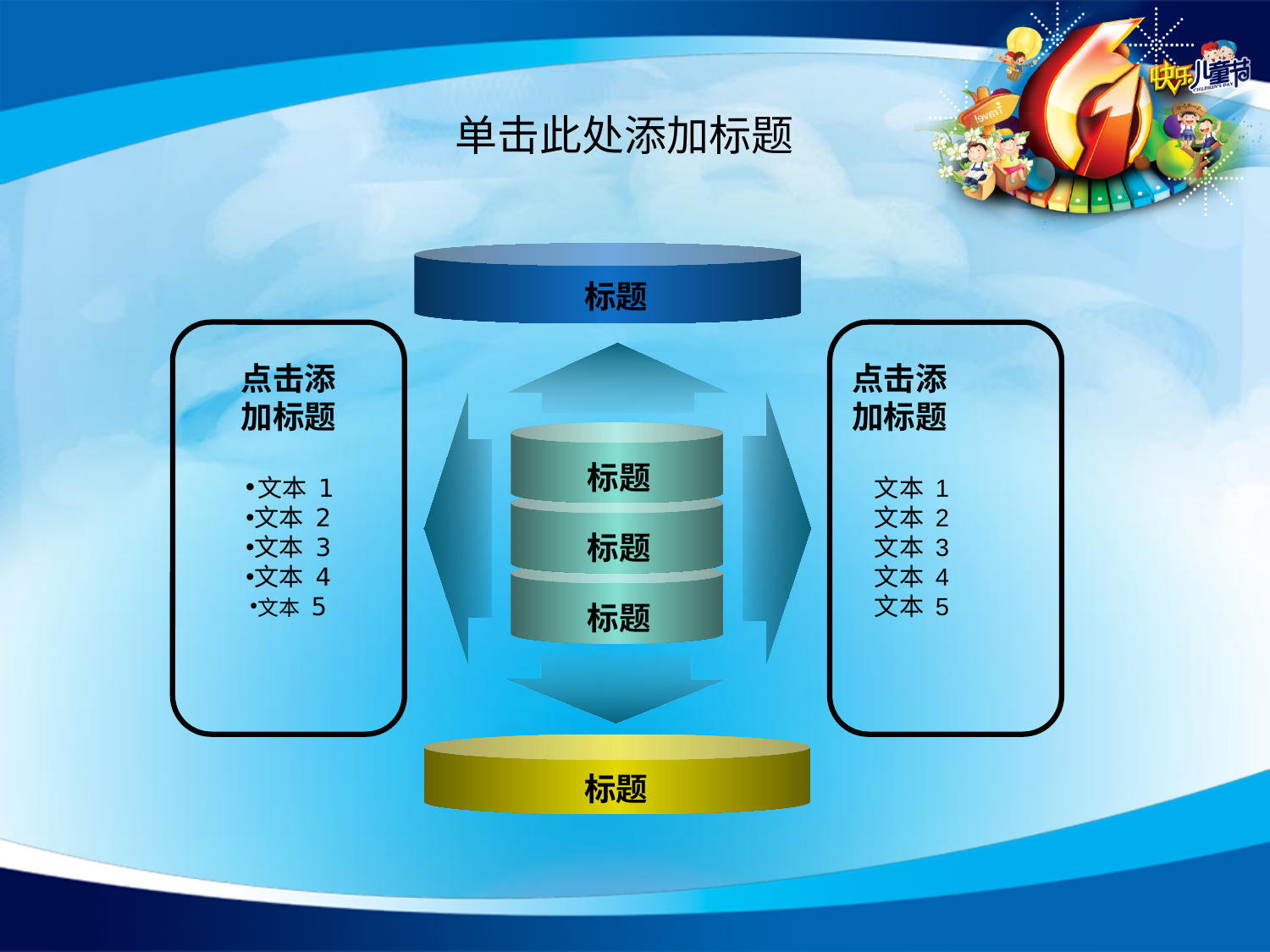

# 单击此处添加标题

标题

点击添
加标题

文本 1
文本 2
文本 3
文本 4
文本 5
点击添
加标题

   文本 1
   文本 2
   文本 3
   文本 4
   文本 5

标题

标题

标题

标题